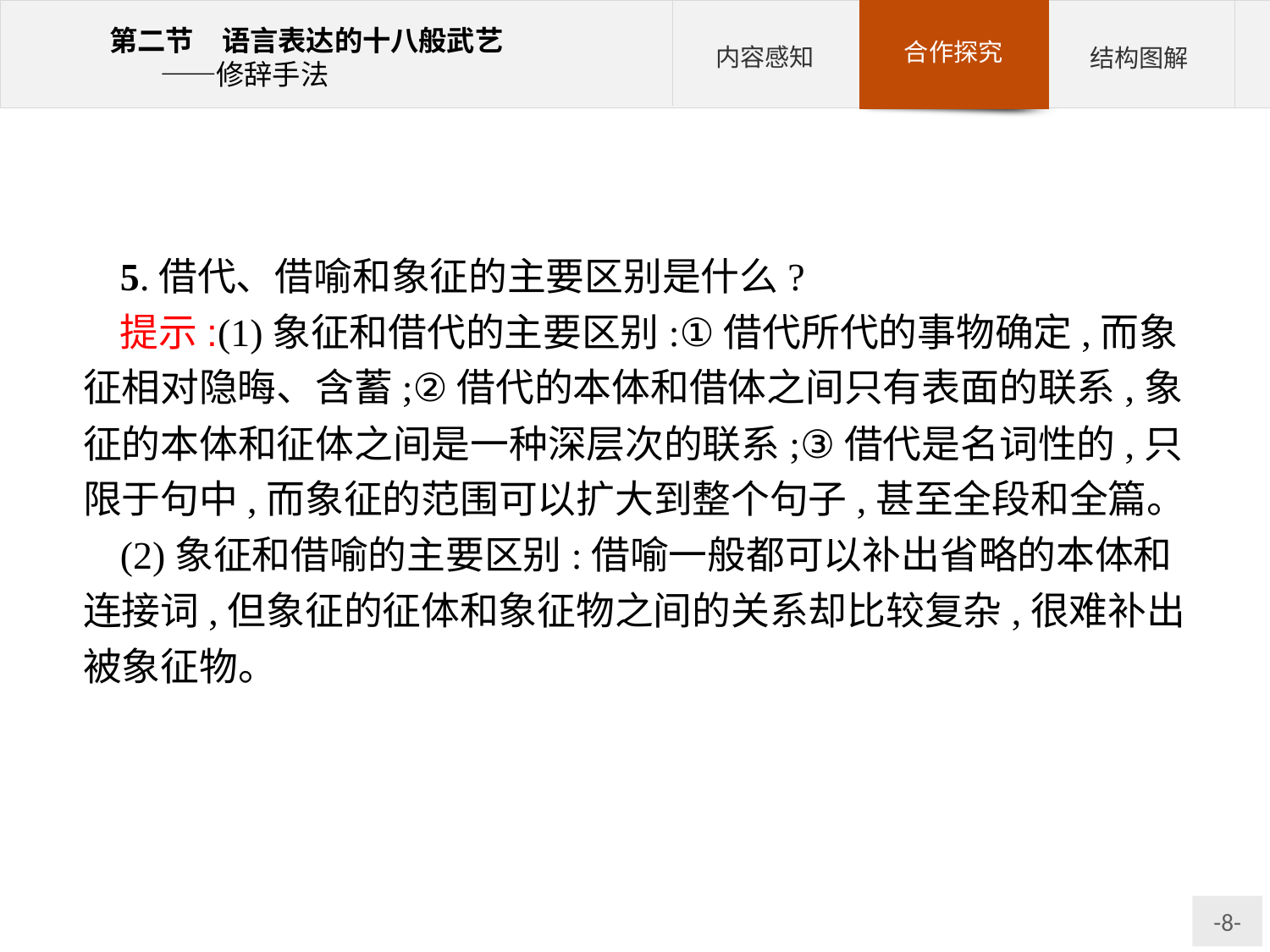

5.借代、借喻和象征的主要区别是什么?
提示:(1)象征和借代的主要区别:①借代所代的事物确定,而象征相对隐晦、含蓄;②借代的本体和借体之间只有表面的联系,象征的本体和征体之间是一种深层次的联系;③借代是名词性的,只限于句中,而象征的范围可以扩大到整个句子,甚至全段和全篇。
(2)象征和借喻的主要区别:借喻一般都可以补出省略的本体和连接词,但象征的征体和象征物之间的关系却比较复杂,很难补出被象征物。